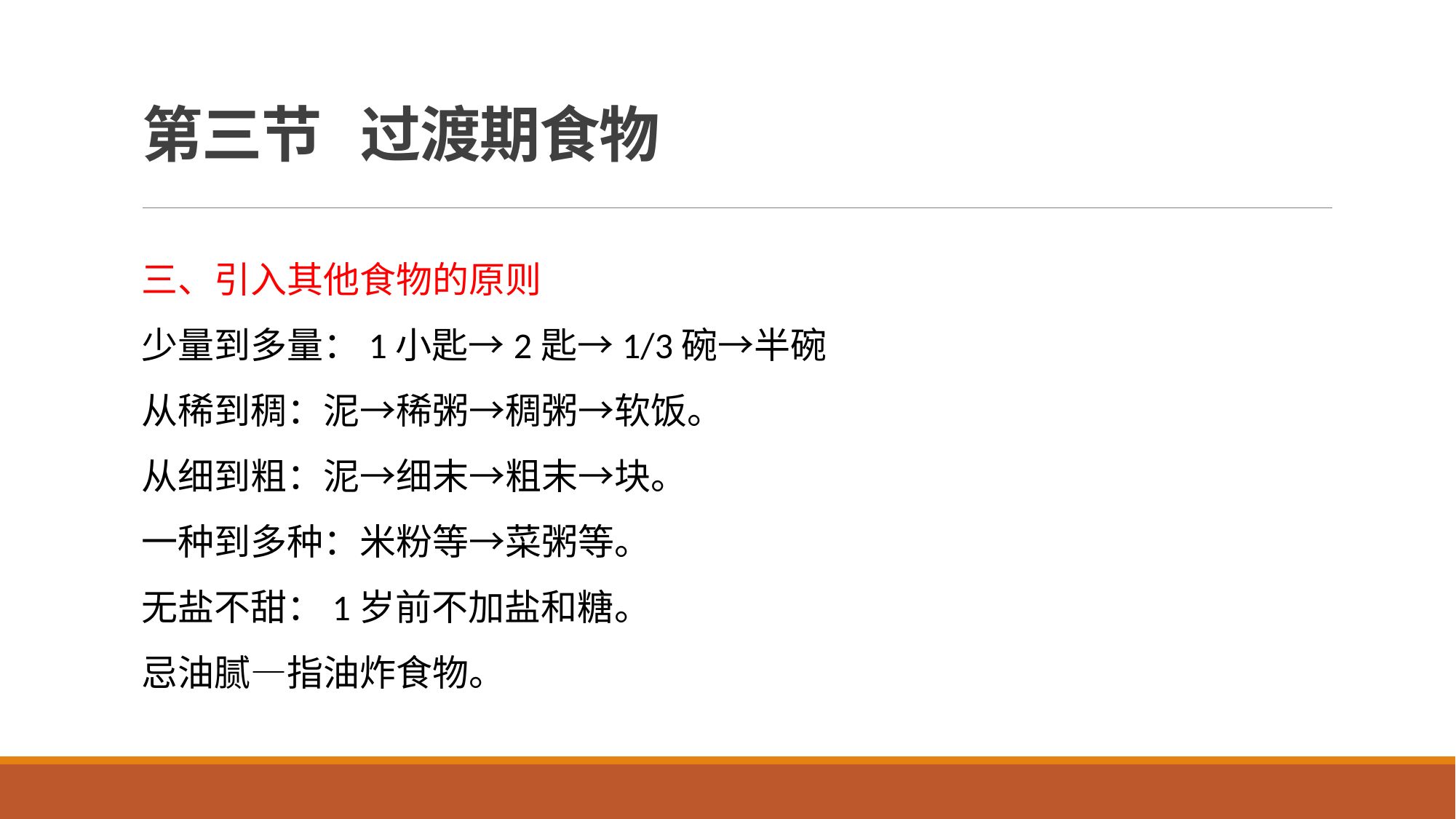

# 第三节   过渡期食物
三、引入其他食物的原则
少量到多量：1小匙→2匙→1/3碗→半碗
从稀到稠：泥→稀粥→稠粥→软饭。
从细到粗：泥→细末→粗末→块。
一种到多种：米粉等→菜粥等。
无盐不甜：1岁前不加盐和糖。
忌油腻—指油炸食物。